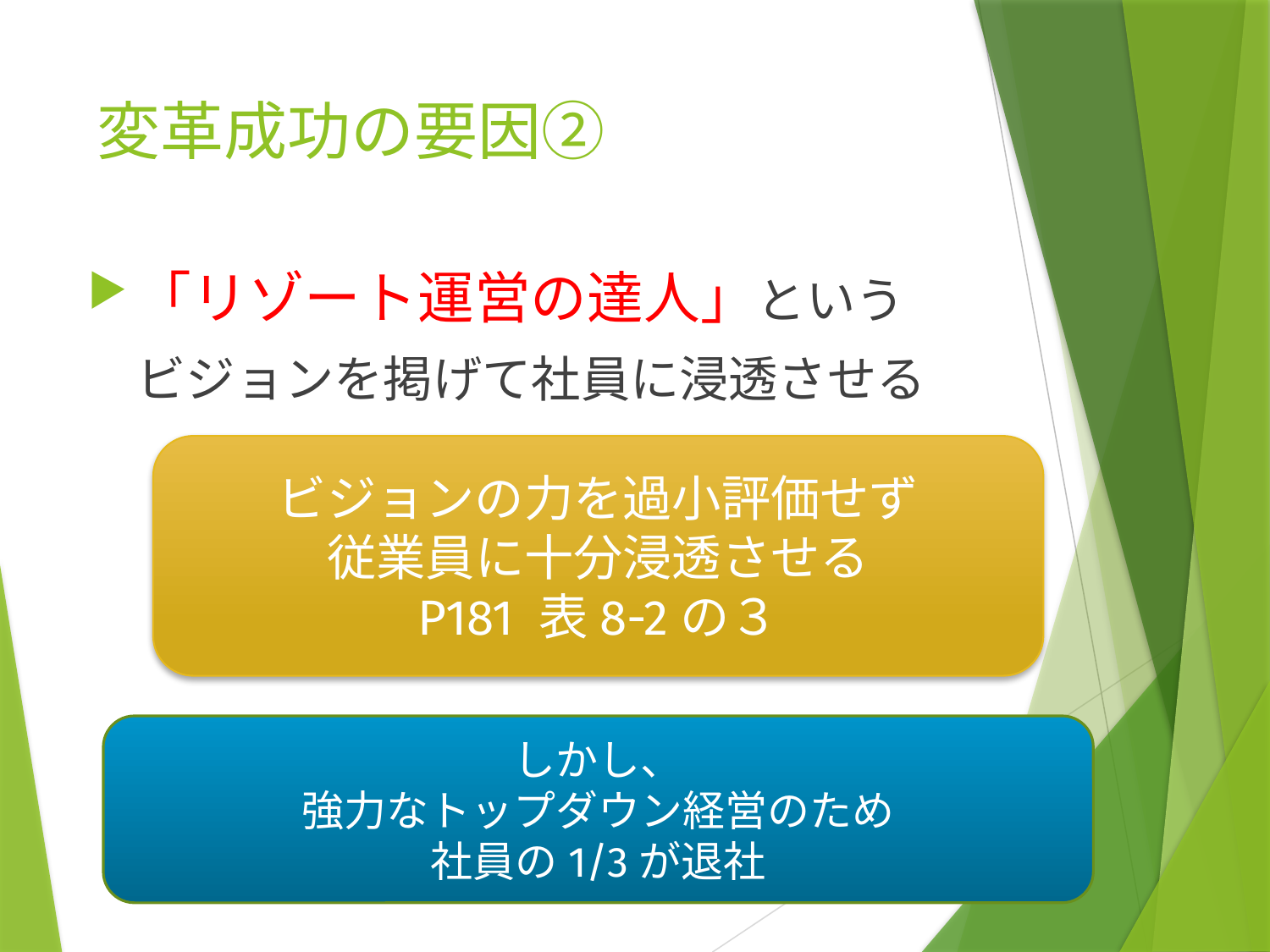

# 変革成功の要因②
「リゾート運営の達人」という
　ビジョンを掲げて社員に浸透させる
ビジョンの力を過小評価せず
従業員に十分浸透させる
P181 表8-2の３
しかし、
強力なトップダウン経営のため
社員の1/3が退社